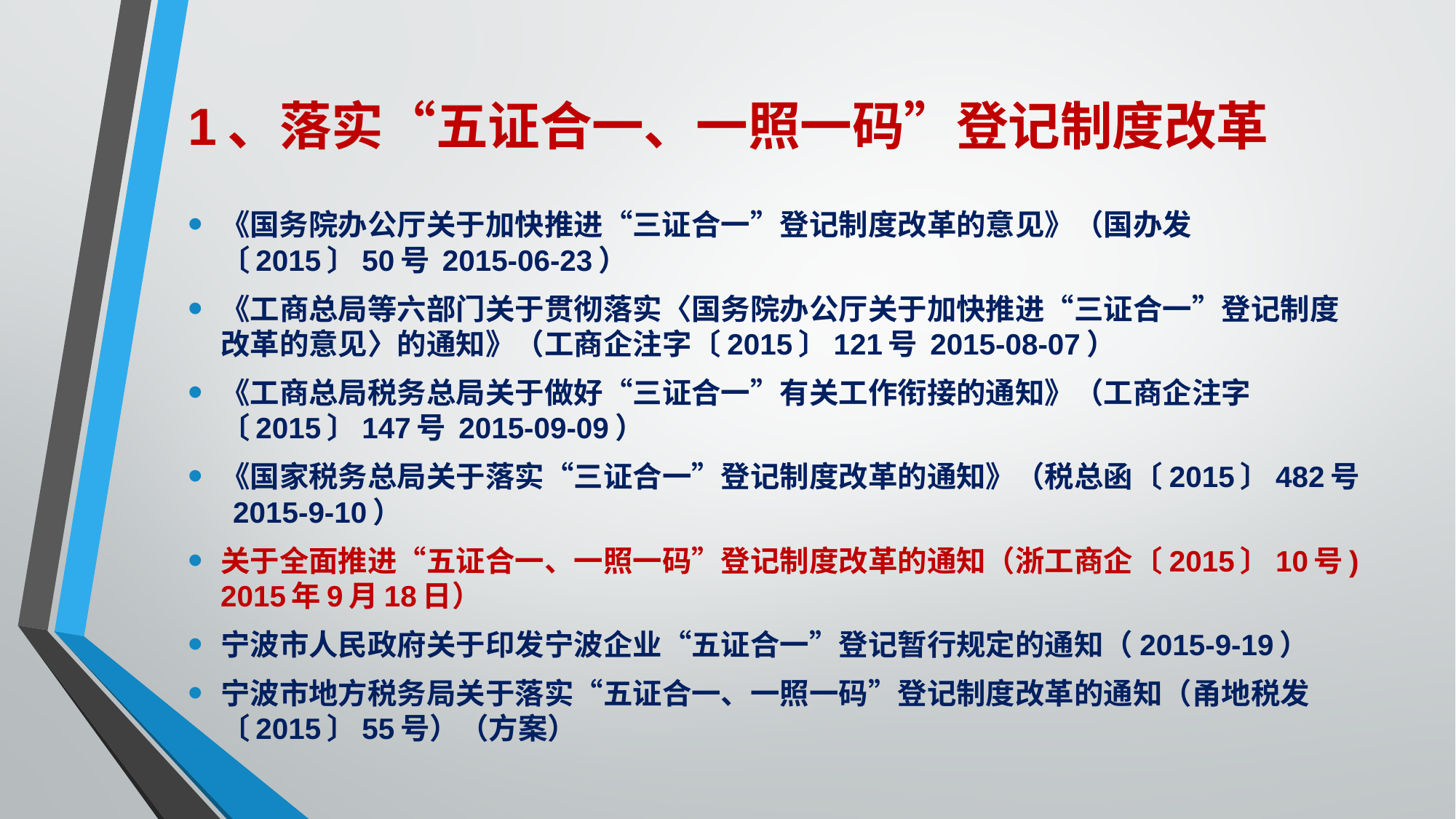

# 1、落实“五证合一、一照一码”登记制度改革
《国务院办公厅关于加快推进“三证合一”登记制度改革的意见》（国办发〔2015〕50号 2015-06-23）
《工商总局等六部门关于贯彻落实〈国务院办公厅关于加快推进“三证合一”登记制度改革的意见〉的通知》（工商企注字〔2015〕121号 2015-08-07）
《工商总局税务总局关于做好“三证合一”有关工作衔接的通知》（工商企注字〔2015〕147号 2015-09-09）
《国家税务总局关于落实“三证合一”登记制度改革的通知》（税总函〔2015〕482号  2015-9-10）
关于全面推进“五证合一、一照一码”登记制度改革的通知（浙工商企〔2015〕10号) 2015年9月18日）
宁波市人民政府关于印发宁波企业“五证合一”登记暂行规定的通知（2015-9-19）
宁波市地方税务局关于落实“五证合一、一照一码”登记制度改革的通知（甬地税发〔2015〕55号）（方案）